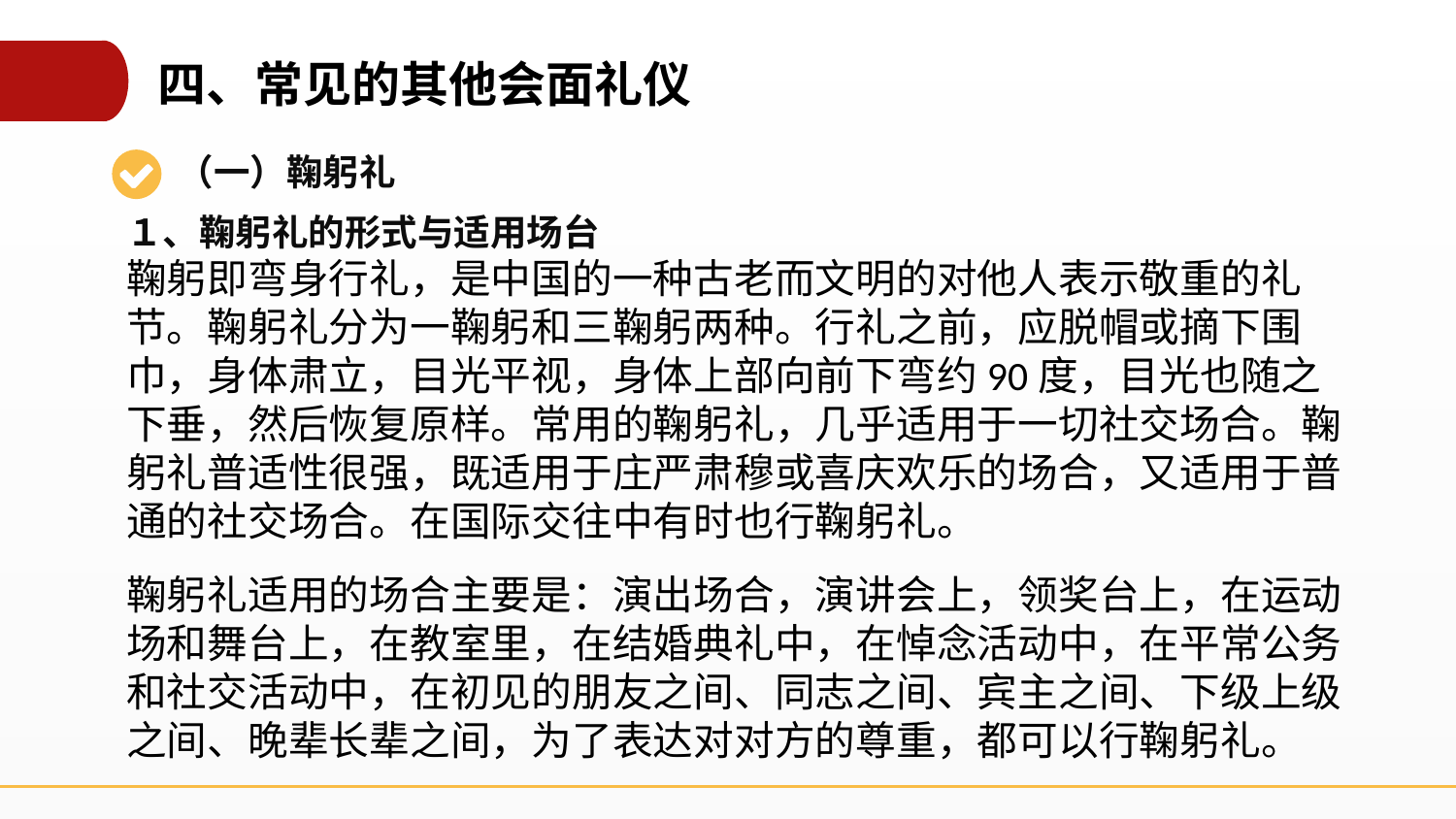

四、常见的其他会面礼仪

（一）鞠躬礼
１、鞠躬礼的形式与适用场台
鞠躬即弯身行礼，是中国的一种古老而文明的对他人表示敬重的礼节。鞠躬礼分为一鞠躬和三鞠躬两种。行礼之前，应脱帽或摘下围巾，身体肃立，目光平视，身体上部向前下弯约90度，目光也随之下垂，然后恢复原样。常用的鞠躬礼，几乎适用于一切社交场合。鞠躬礼普适性很强，既适用于庄严肃穆或喜庆欢乐的场合，又适用于普通的社交场合。在国际交往中有时也行鞠躬礼。

鞠躬礼适用的场合主要是：演出场合，演讲会上，领奖台上，在运动场和舞台上，在教室里，在结婚典礼中，在悼念活动中，在平常公务和社交活动中，在初见的朋友之间、同志之间、宾主之间、下级上级之间、晚辈长辈之间，为了表达对对方的尊重，都可以行鞠躬礼。